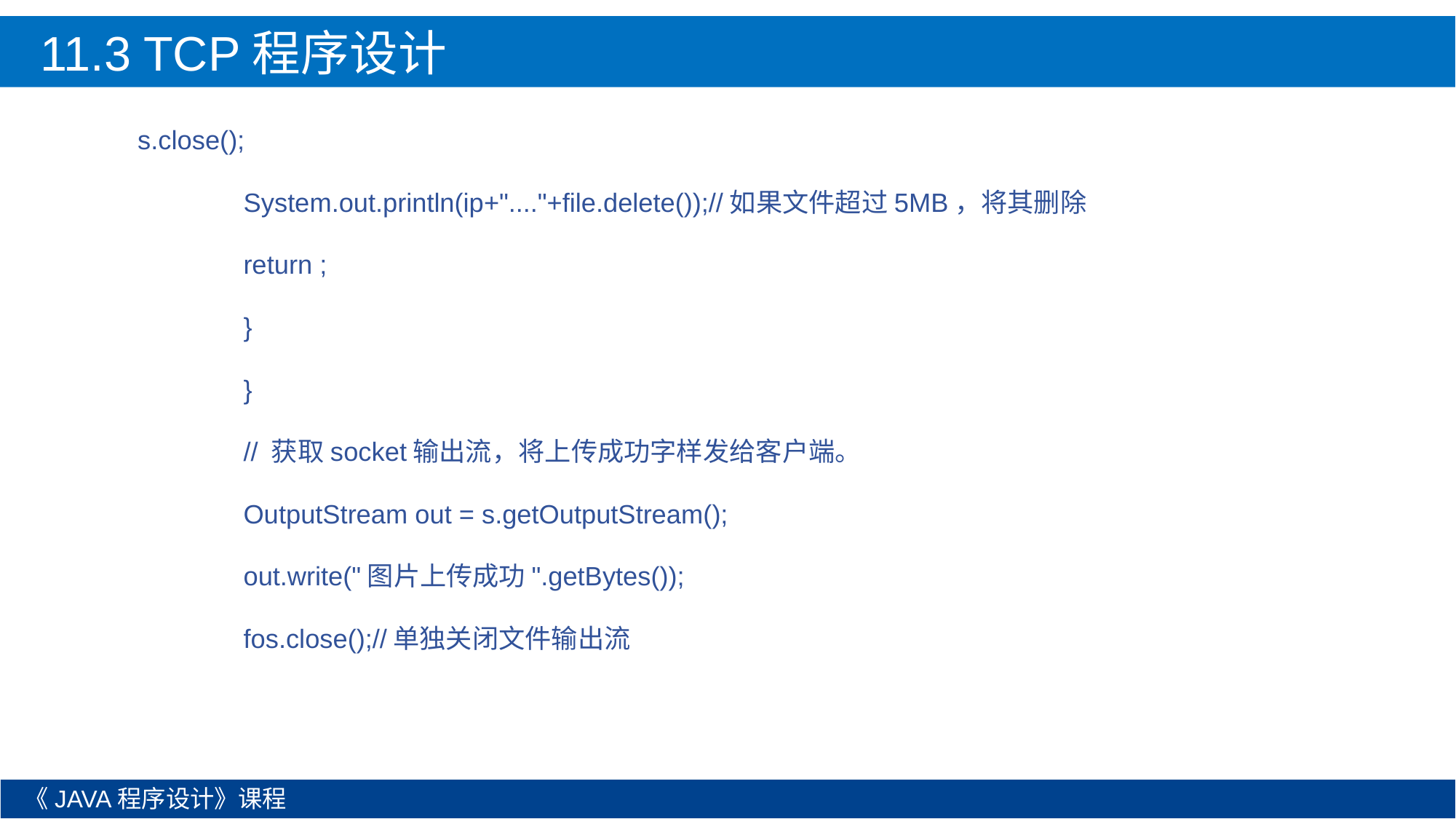

11.3 TCP程序设计
s.close();
				System.out.println(ip+"...."+file.delete());//如果文件超过5MB，将其删除
				return ;
			}
		}
		// 获取socket输出流，将上传成功字样发给客户端。
		OutputStream out = s.getOutputStream();
		out.write("图片上传成功".getBytes());
		fos.close();//单独关闭文件输出流

《JAVA程序设计》课程